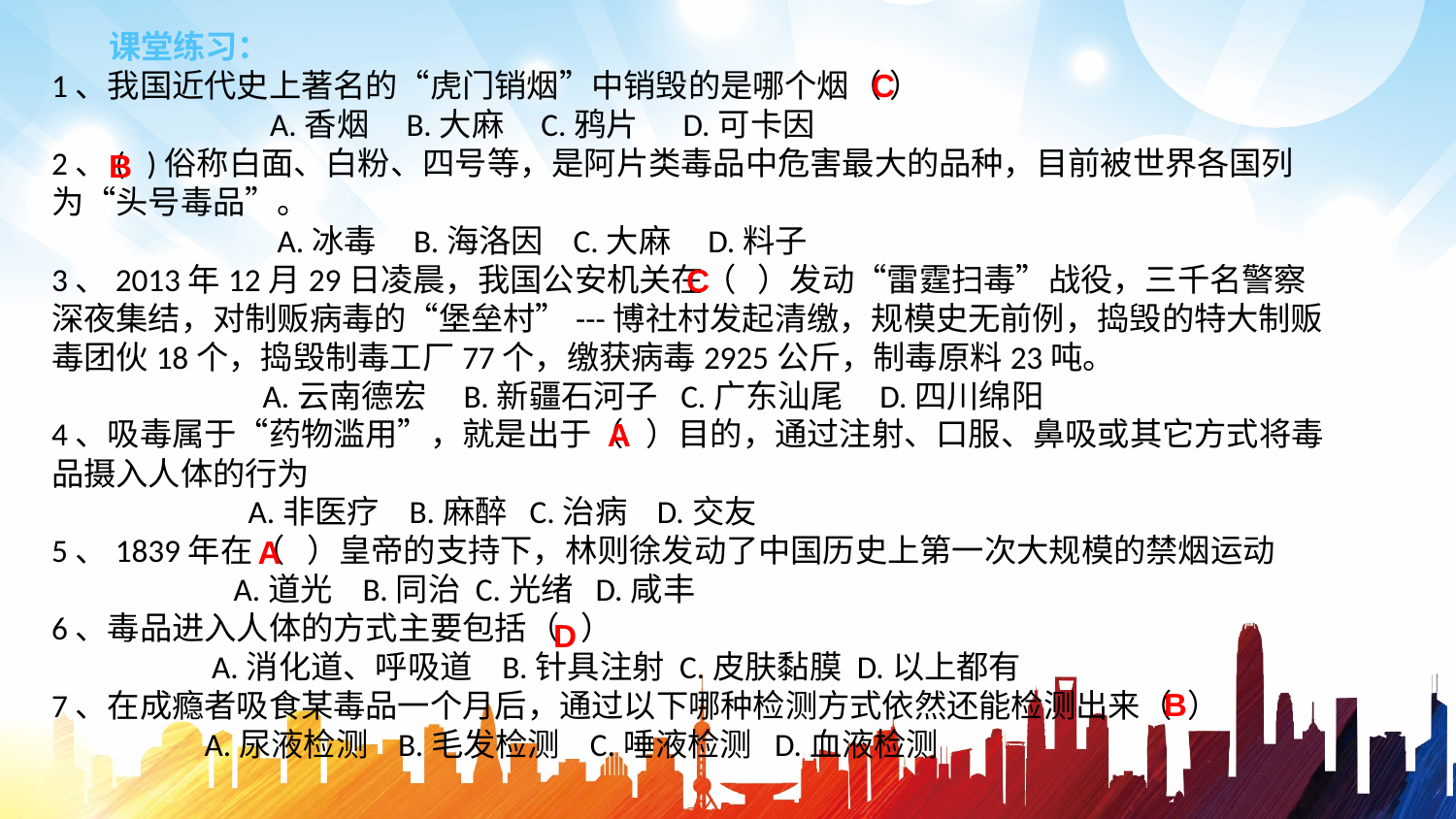

课堂练习：
C
1、我国近代史上著名的“虎门销烟”中销毁的是哪个烟（ ）
                              A.香烟    B.大麻    C.鸦片     D.可卡因
2、(   )俗称白面、白粉、四号等，是阿片类毒品中危害最大的品种，目前被世界各国列为“头号毒品”。
                               A.冰毒    B.海洛因   C.大麻    D.料子
3、2013年12月29日凌晨，我国公安机关在（   ）发动“雷霆扫毒”战役，三千名警察深夜集结，对制贩病毒的“堡垒村”---博社村发起清缴，规模史无前例，捣毁的特大制贩毒团伙18个，捣毁制毒工厂77个，缴获病毒2925公斤，制毒原料23吨。
                             A.云南德宏    B.新疆石河子  C.广东汕尾    D.四川绵阳
4、吸毒属于“药物滥用”，就是出于（   ）目的，通过注射、口服、鼻吸或其它方式将毒品摄入人体的行为
                           A.非医疗   B.麻醉  C.治病   D.交友
5、1839年在（   ）皇帝的支持下，林则徐发动了中国历史上第一次大规模的禁烟运动
                         A.道光   B.同治 C.光绪  D.咸丰
6、毒品进入人体的方式主要包括（   ）
                      A.消化道、呼吸道   B.针具注射 C.皮肤黏膜 D.以上都有
7、在成瘾者吸食某毒品一个月后，通过以下哪种检测方式依然还能检测出来（  ）
                     A.尿液检测   B.毛发检测   C.唾液检测  D.血液检测

B
C
A
A
D
B